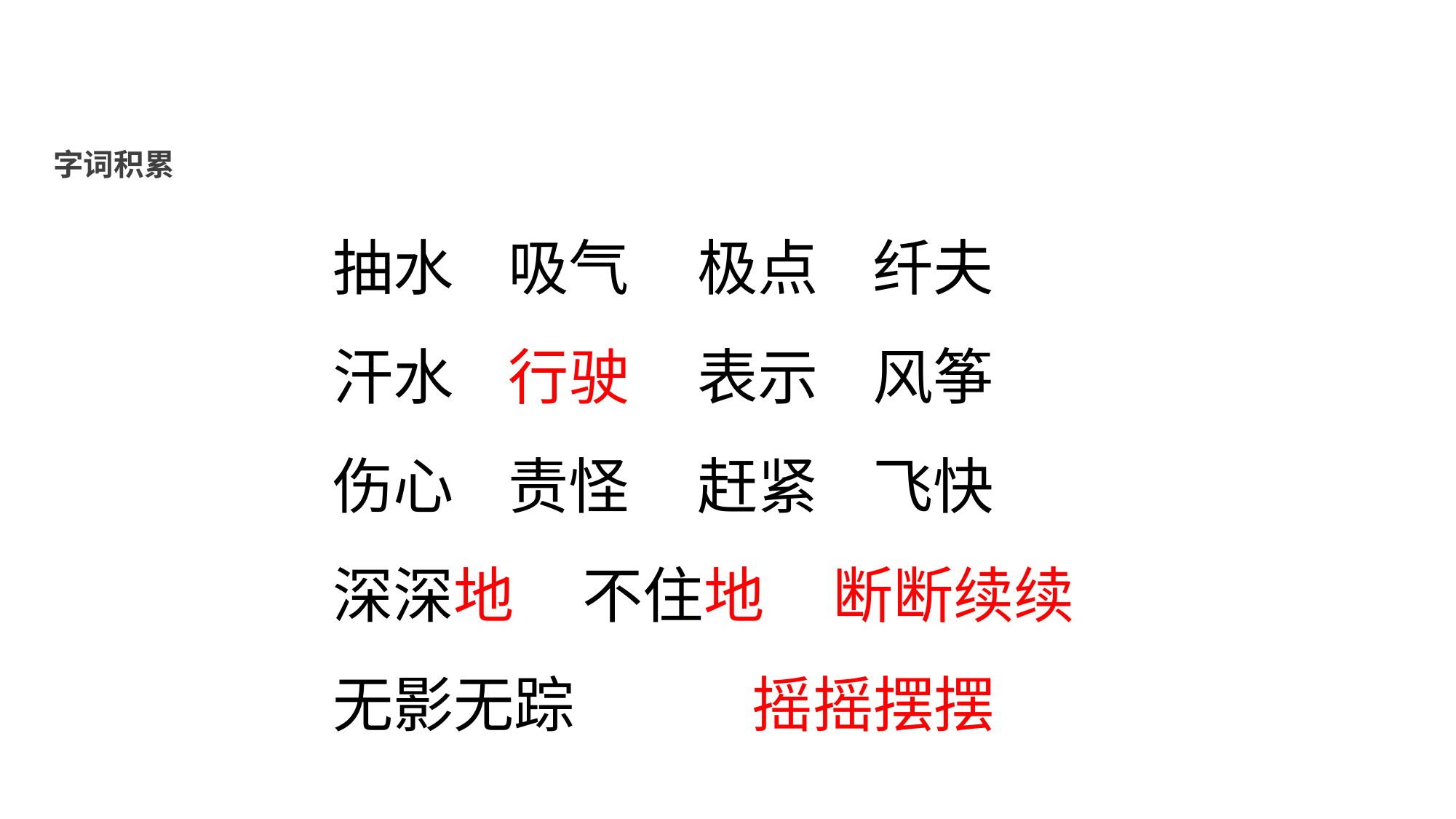

字词积累
抽水    吸气     极点    纤夫
汗水    行驶     表示    风筝
伤心    责怪     赶紧    飞快
深深地     不住地     断断续续
无影无踪             摇摇摆摆